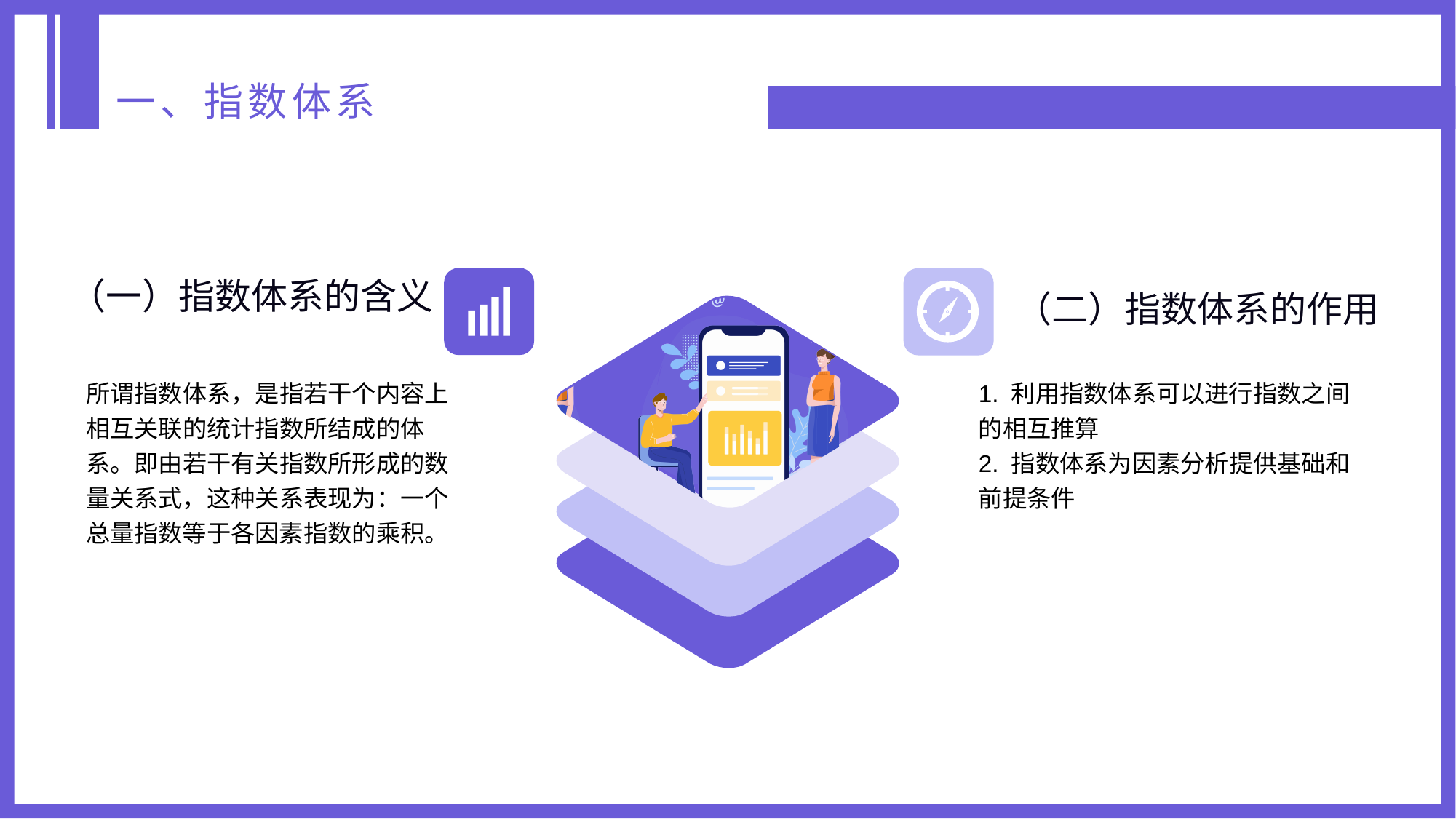

一、指数体系

（一）指数体系的含义

（二）指数体系的作用

所谓指数体系，是指若干个内容上相互关联的统计指数所结成的体系。即由若干有关指数所形成的数量关系式，这种关系表现为：一个总量指数等于各因素指数的乘积。
1. 利用指数体系可以进行指数之间的相互推算
2. 指数体系为因素分析提供基础和前提条件